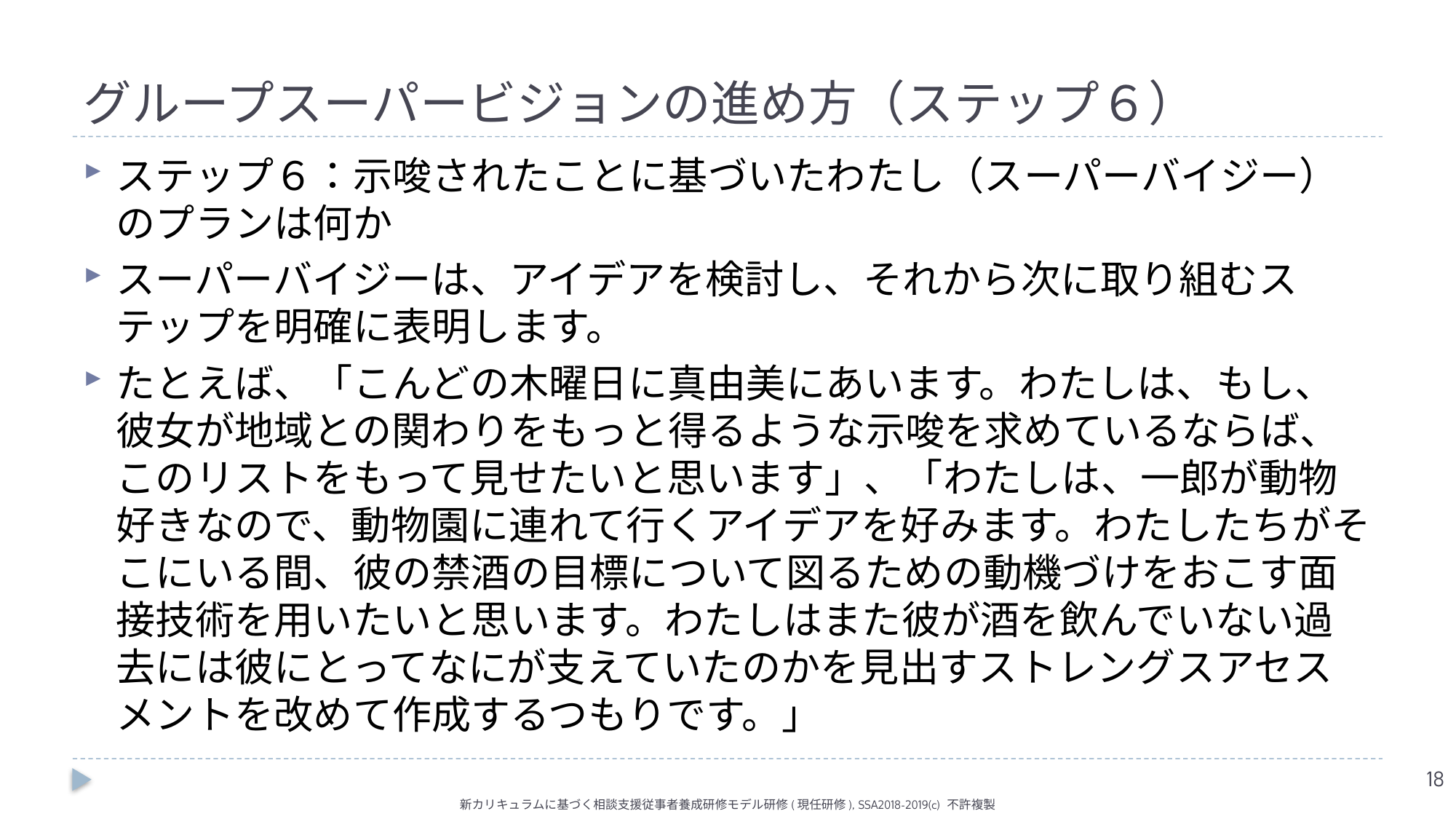

# グループスーパービジョンの進め方（ステップ６）
ステップ６：示唆されたことに基づいたわたし（スーパーバイジー）のプランは何か
スーパーバイジーは、アイデアを検討し、それから次に取り組むステップを明確に表明します。
たとえば、「こんどの木曜日に真由美にあいます。わたしは、もし、彼女が地域との関わりをもっと得るような示唆を求めているならば、このリストをもって見せたいと思います」、「わたしは、一郎が動物好きなので、動物園に連れて行くアイデアを好みます。わたしたちがそこにいる間、彼の禁酒の目標について図るための動機づけをおこす面接技術を用いたいと思います。わたしはまた彼が酒を飲んでいない過去には彼にとってなにが支えていたのかを見出すストレングスアセスメントを改めて作成するつもりです。」

18
新カリキュラムに基づく相談支援従事者養成研修モデル研修(現任研修), SSA2018-2019(c) 不許複製